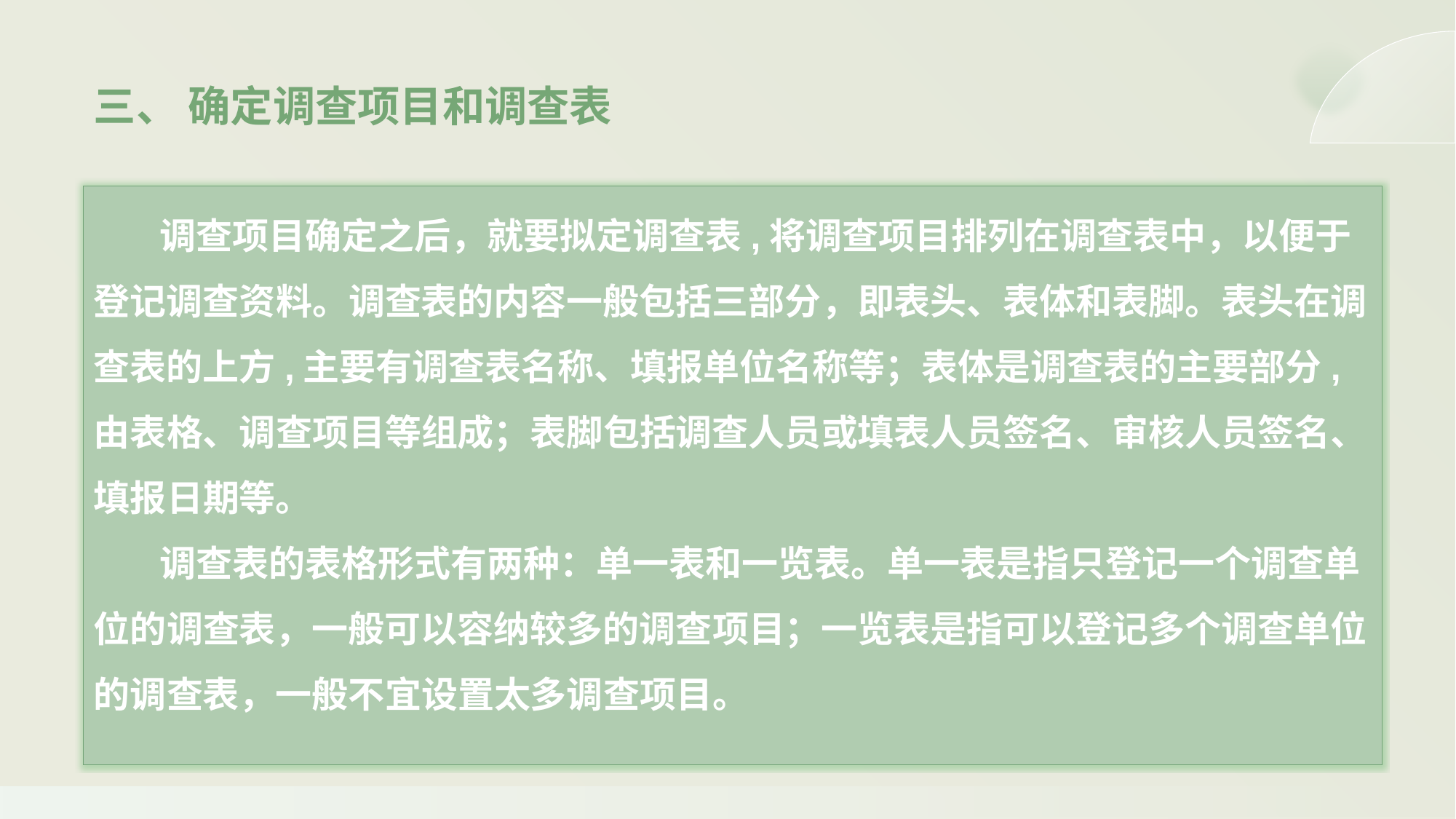

三、 确定调查项目和调查表
       调查项目确定之后，就要拟定调查表,将调查项目排列在调查表中，以便于登记调查资料。调查表的内容一般包括三部分，即表头、表体和表脚。表头在调查表的上方,主要有调查表名称、填报单位名称等；表体是调查表的主要部分,由表格、调查项目等组成；表脚包括调查人员或填表人员签名、审核人员签名、填报日期等。
       调查表的表格形式有两种：单一表和一览表。单一表是指只登记一个调查单位的调查表，一般可以容纳较多的调查项目；一览表是指可以登记多个调查单位的调查表，一般不宜设置太多调查项目。